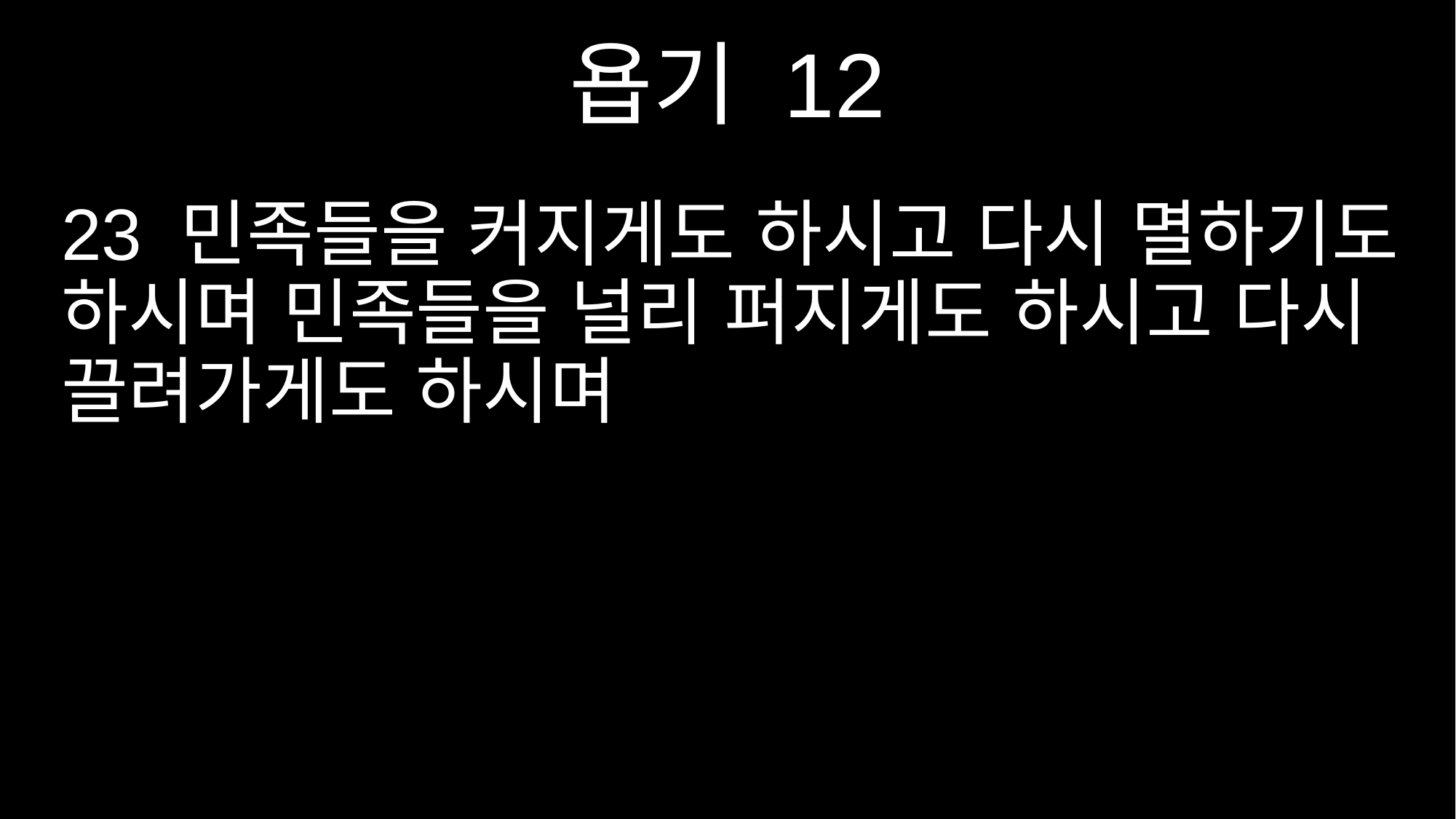

욥기 12
23 민족들을 커지게도 하시고 다시 멸하기도 하시며 민족들을 널리 퍼지게도 하시고 다시 끌려가게도 하시며